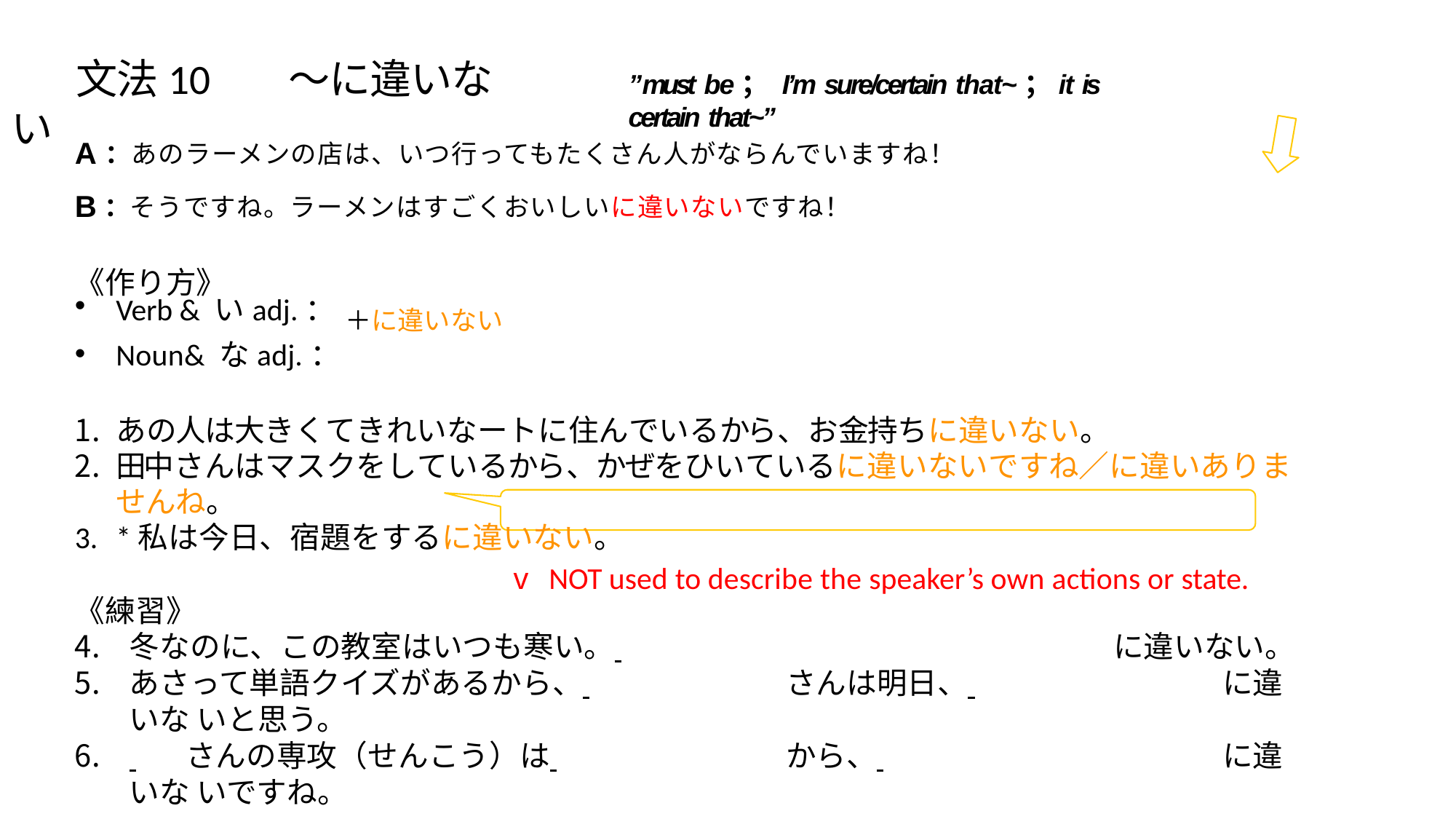

⽂法10	〜に違いない
”must be； I’m sure/certain that~；it is certain that~”

A：あのラーメンの店は、いつ⾏ってもたくさん⼈がならんでいますね！
B：そうですね。ラーメンはすごくおいしいに違いないですね！

《作り⽅》
Verb & いadj.： ＋に違いない
Noun& なadj.：

あの人は大きくてきれいなートに住んでいるから、お金持ちに違いない。
田中さんはマスクをしているから、かぜをひいているに違いないですね／に違いありませんね。
*私は今⽇、宿題をするに違いない。
v NOT used to describe the speaker’s own actions or state.
《練習》
冬なのに、この教室はいつも寒い。 	に違いない。
あさって単語クイズがあるから、 	さんは明⽇、 	に違いな いと思う。
 	さんの専攻（せんこう）は 	から、 	に違いな いですね。